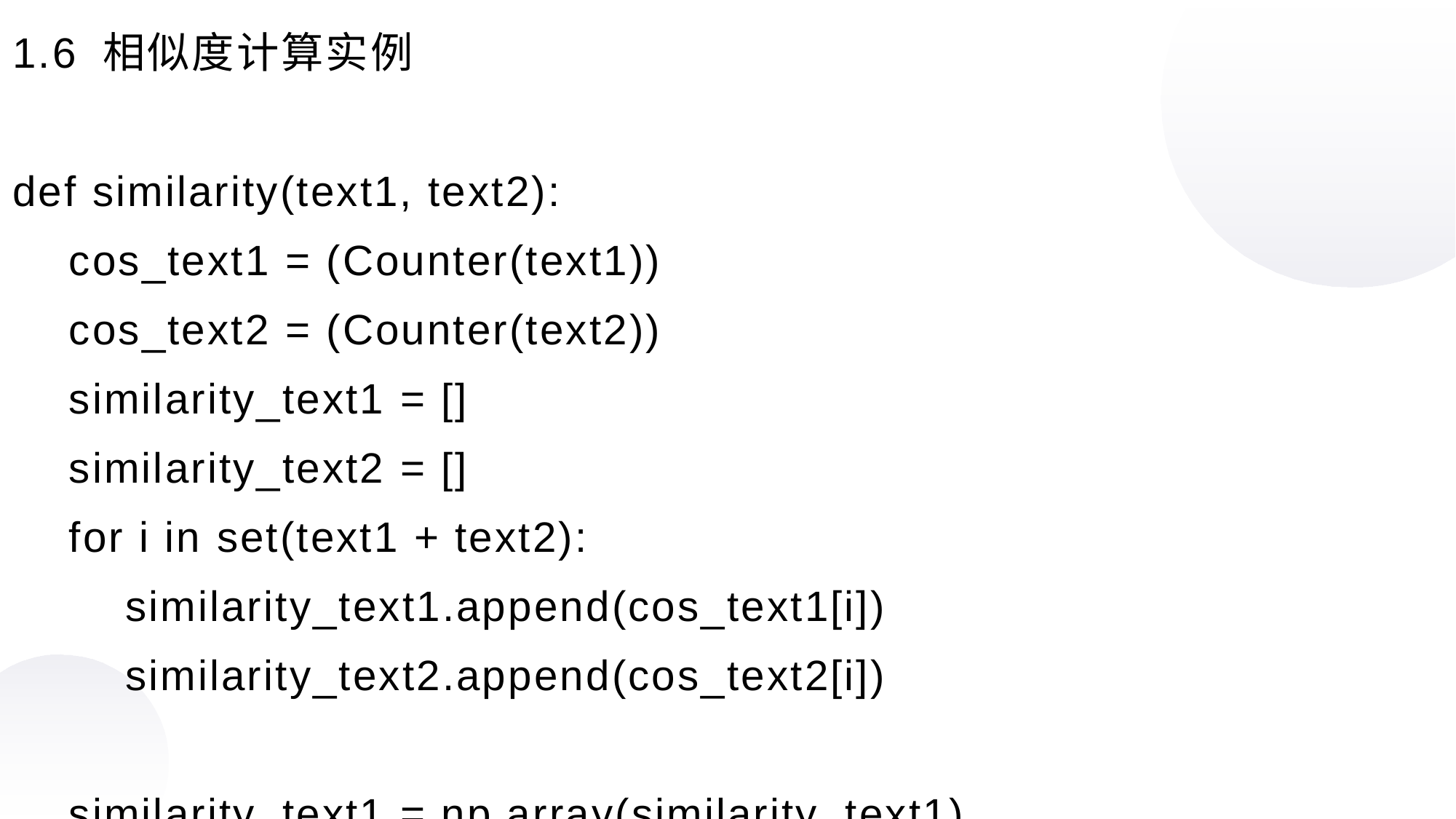

1.6 相似度计算实例

def similarity(text1, text2):
    cos_text1 = (Counter(text1))
    cos_text2 = (Counter(text2))
    similarity_text1 = []
    similarity_text2 = []
    for i in set(text1 + text2):
        similarity_text1.append(cos_text1[i])
        similarity_text2.append(cos_text2[i])

    similarity_text1 = np.array(similarity_text1)
similarity_text2 = np.array(similarity_text2)

    return similarity_text1.dot(similarity_text2) / (np.sqrt(similarity_text1.dot(similarity_text1)) * np.sqrt(similarity_text2.dot(similarity_text2)))

8